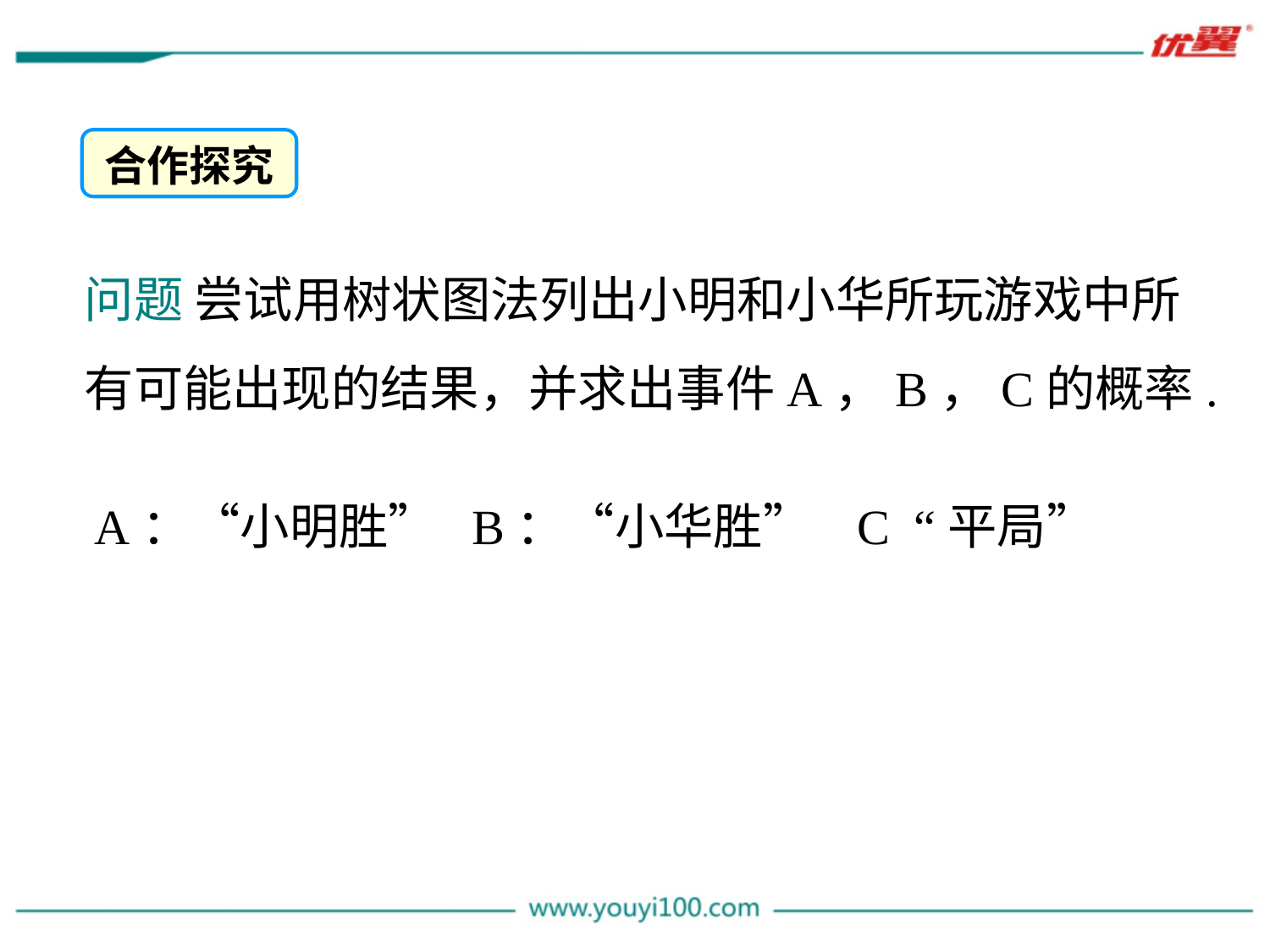

合作探究
问题 尝试用树状图法列出小明和小华所玩游戏中所有可能出现的结果，并求出事件A，B，C的概率.
A：“小明胜”  B：“小华胜”   C  “平局”